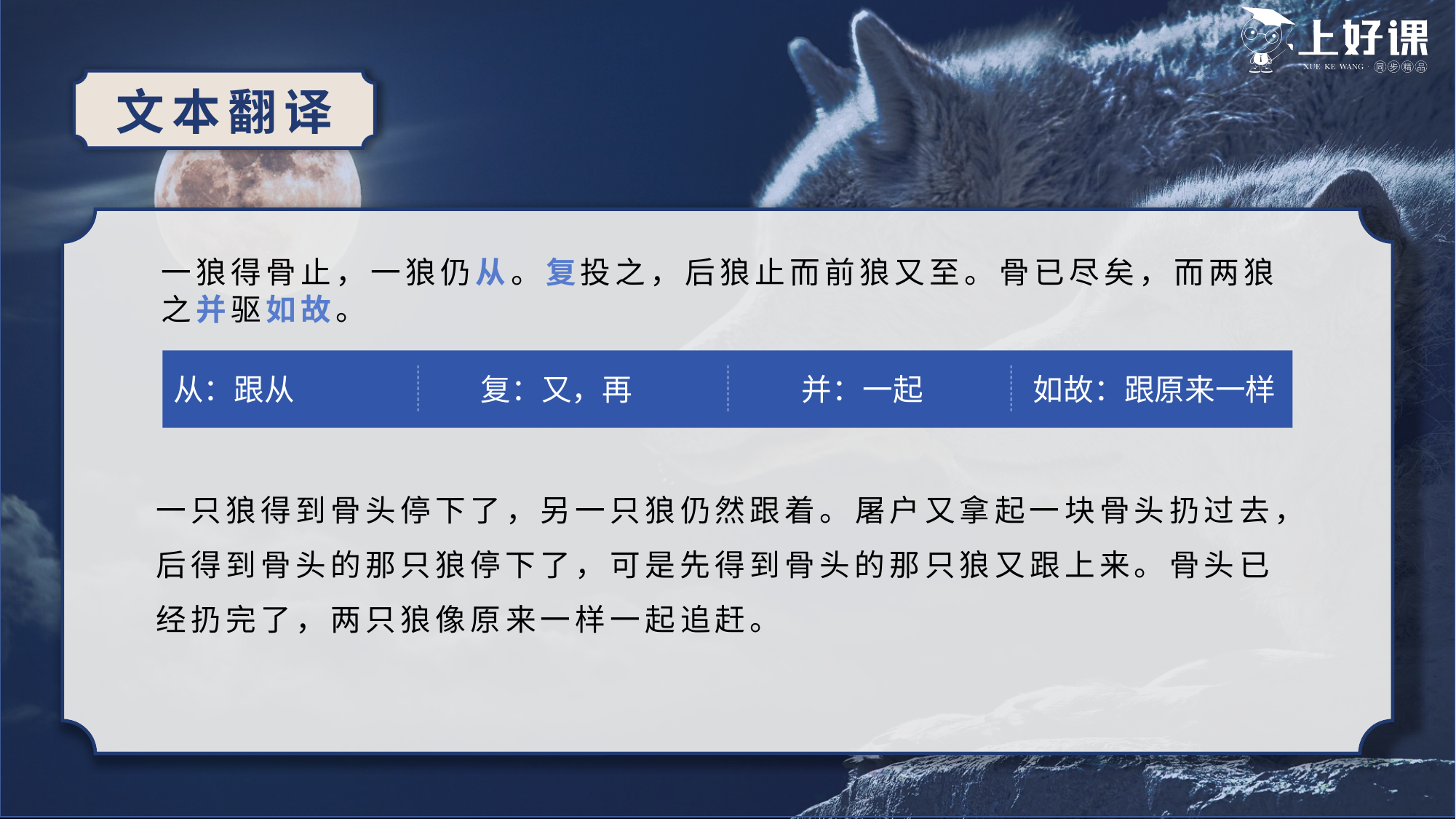

文本翻译
一狼得骨止，一狼仍从。复投之，后狼止而前狼又至。骨已尽矣，而两狼之并驱如故。

从：跟从
复：又，再
并：一起
如故：跟原来一样
一只狼得到骨头停下了，另一只狼仍然跟着。屠户又拿起一块骨头扔过去，后得到骨头的那只狼停下了，可是先得到骨头的那只狼又跟上来。骨头已经扔完了，两只狼像原来一样一起追赶。